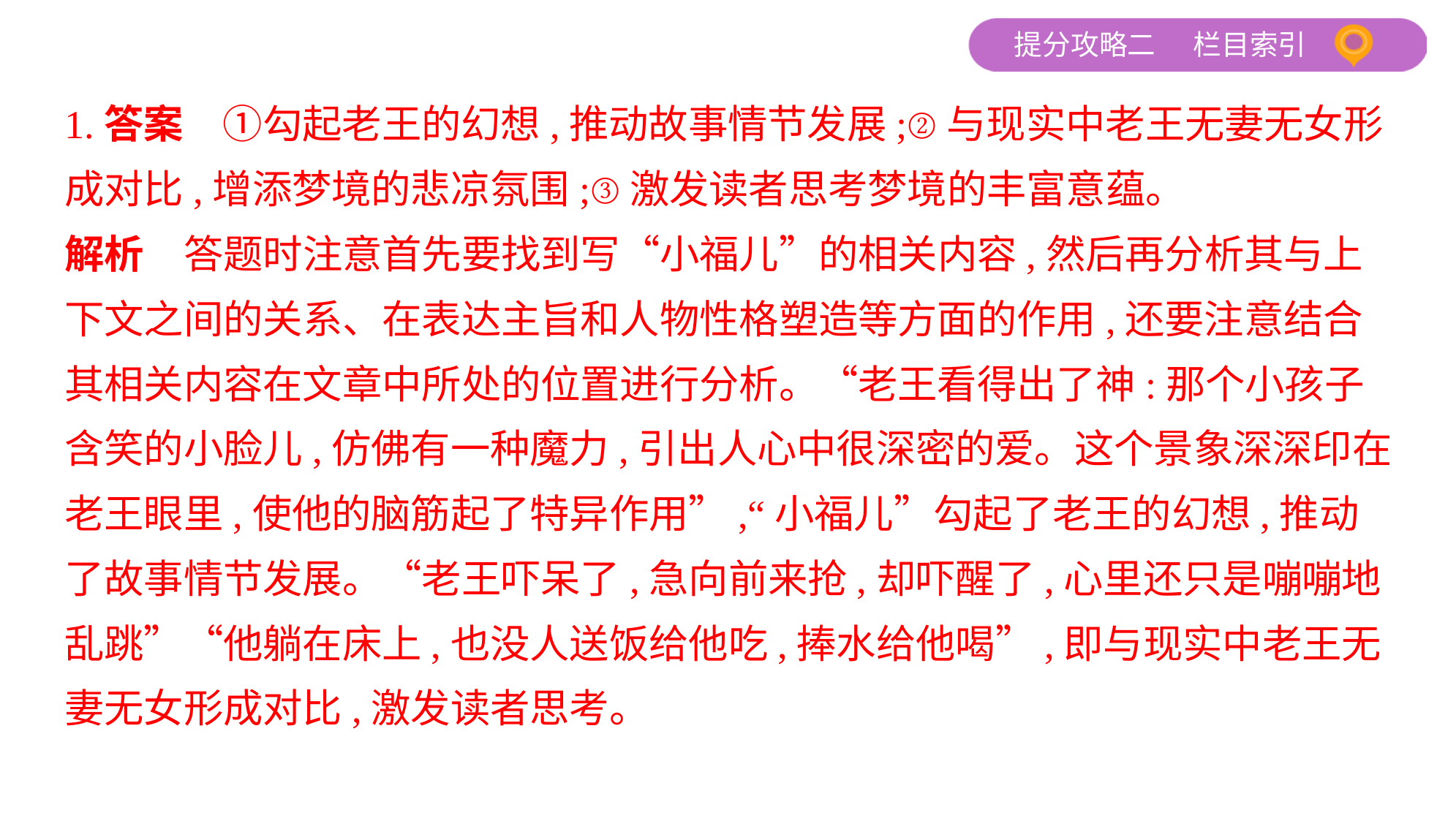

1.答案　①勾起老王的幻想,推动故事情节发展;②与现实中老王无妻无女形
成对比,增添梦境的悲凉氛围;③激发读者思考梦境的丰富意蕴。
解析　答题时注意首先要找到写“小福儿”的相关内容,然后再分析其与上
下文之间的关系、在表达主旨和人物性格塑造等方面的作用,还要注意结合
其相关内容在文章中所处的位置进行分析。“老王看得出了神:那个小孩子
含笑的小脸儿,仿佛有一种魔力,引出人心中很深密的爱。这个景象深深印在
老王眼里,使他的脑筋起了特异作用”,“小福儿”勾起了老王的幻想,推动
了故事情节发展。“老王吓呆了,急向前来抢,却吓醒了,心里还只是嘣嘣地
乱跳”“他躺在床上,也没人送饭给他吃,捧水给他喝”,即与现实中老王无
妻无女形成对比,激发读者思考。